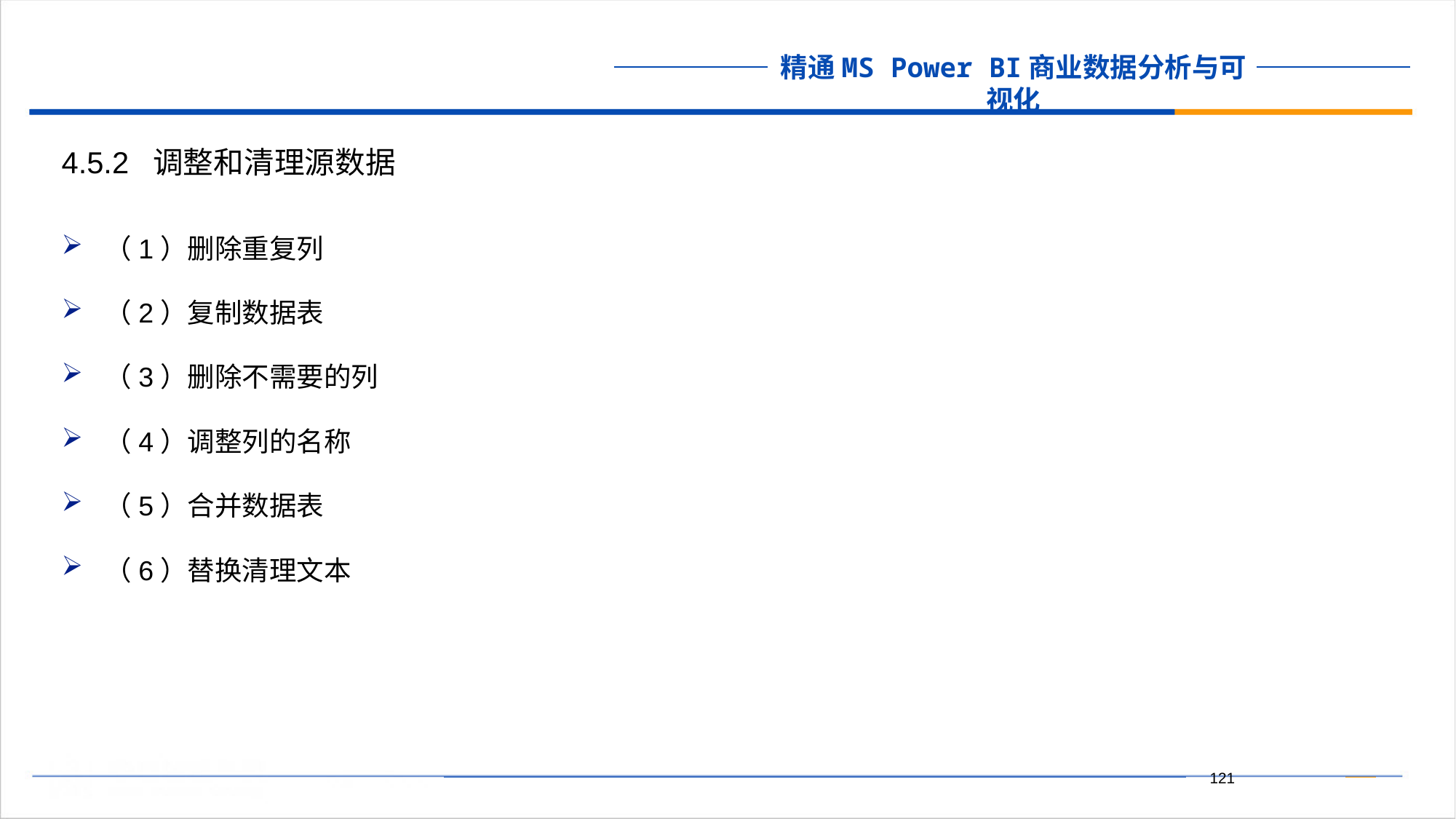

4.5.2  调整和清理源数据
（1）删除重复列
（2）复制数据表
（3）删除不需要的列
（4）调整列的名称
（5）合并数据表
（6）替换清理文本